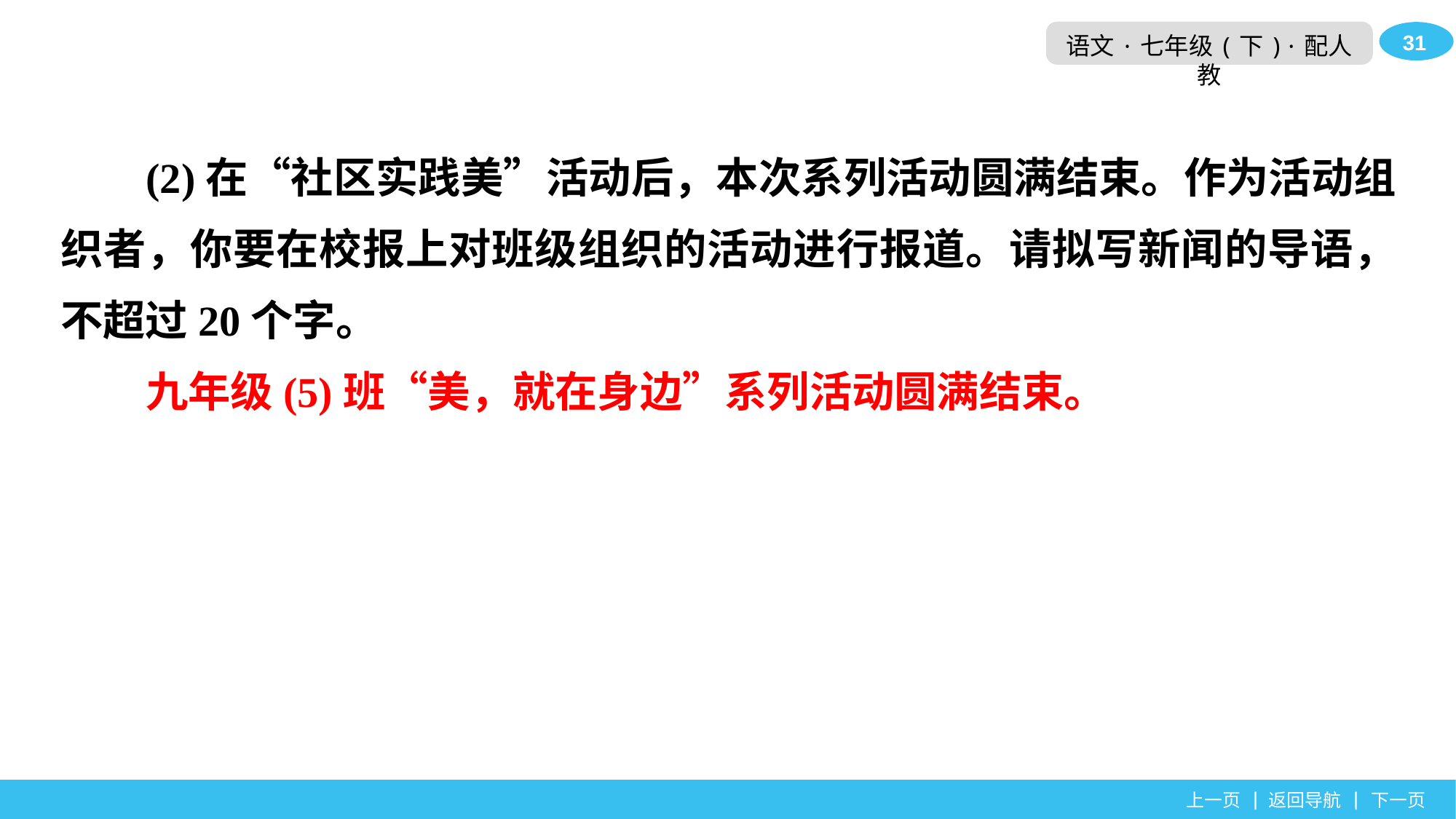

(2)在“社区实践美”活动后，本次系列活动圆满结束。作为活动组织者，你要在校报上对班级组织的活动进行报道。请拟写新闻的导语，不超过20个字。
九年级(5)班“美，就在身边”系列活动圆满结束。